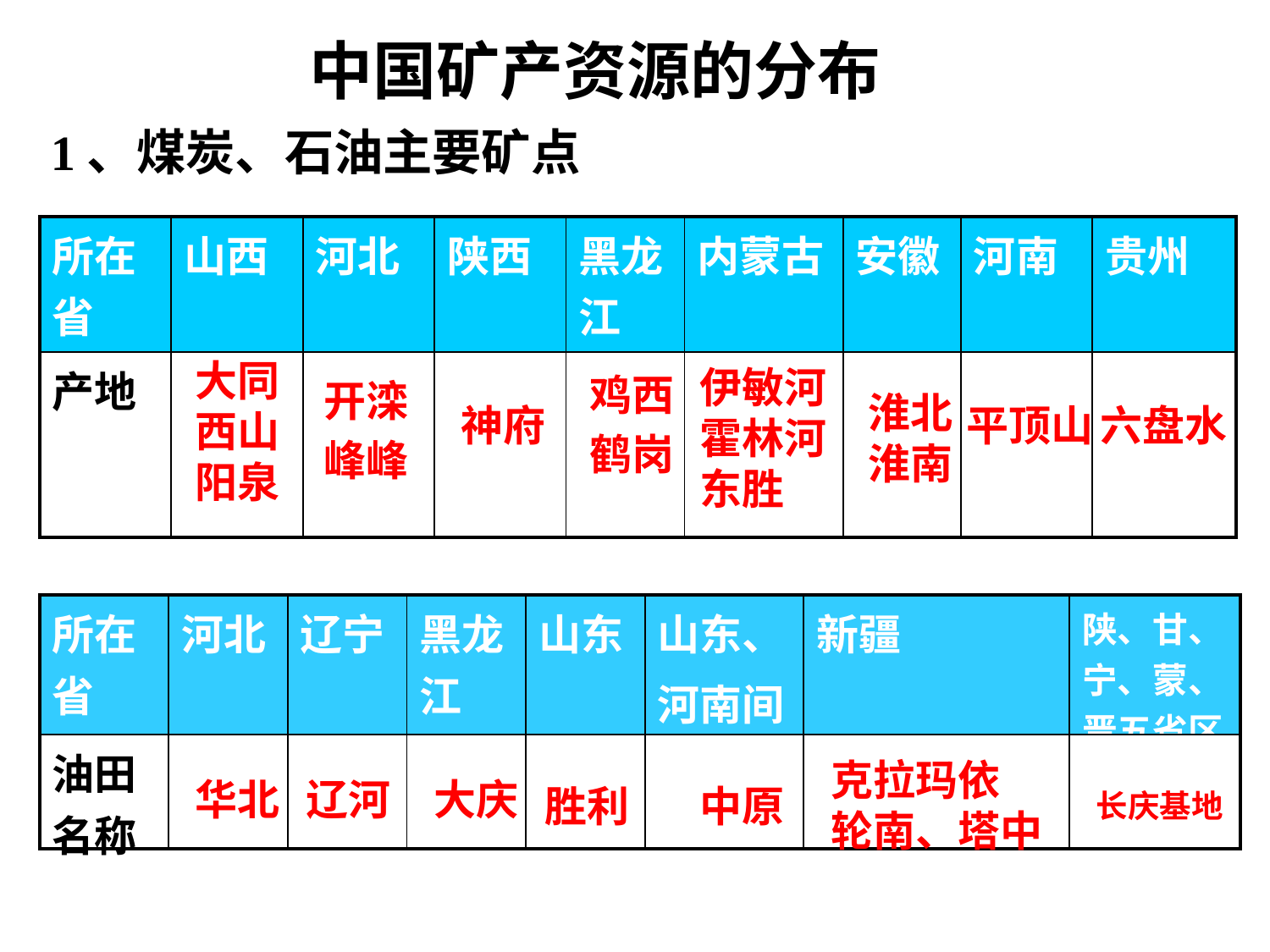

中国矿产资源的分布
1、煤炭、石油主要矿点
| 所在省 | 山西 | 河北 | 陕西 | 黑龙江 | 内蒙古 | 安徽 | 河南 | 贵州 |
| --- | --- | --- | --- | --- | --- | --- | --- | --- |
| 产地 |  |  |  |  |  |  |  |  |
大同
西山
阳泉
伊敏河
霍林河
东胜
鸡西
鹤岗
开滦
峰峰
淮北
淮南
神府
平顶山
六盘水
| 所在省 | 河北 | 辽宁 | 黑龙江 | 山东 | 山东、 河南间 | 新疆 | 陕、甘、宁、蒙、晋五省区 |
| --- | --- | --- | --- | --- | --- | --- | --- |
| 油田名称 |  |  |  |  |  |  |  |
克拉玛依
轮南、塔中
华北
辽河
大庆
胜利
中原
长庆基地